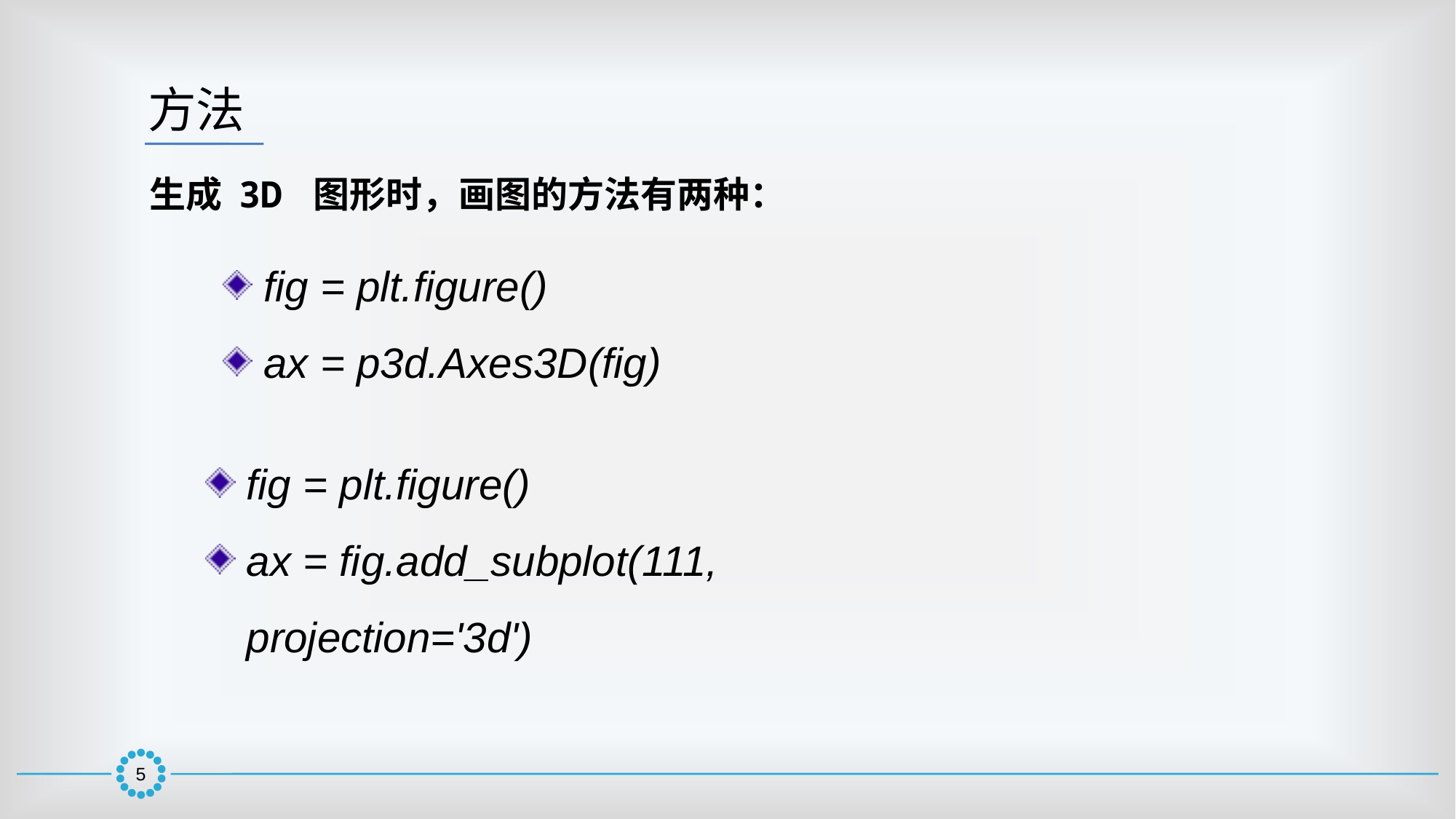

方法

生成 3D 图形时，画图的方法有两种：
fig = plt.figure()
ax = p3d.Axes3D(fig)
fig = plt.figure()
ax = fig.add_subplot(111, projection='3d')

5